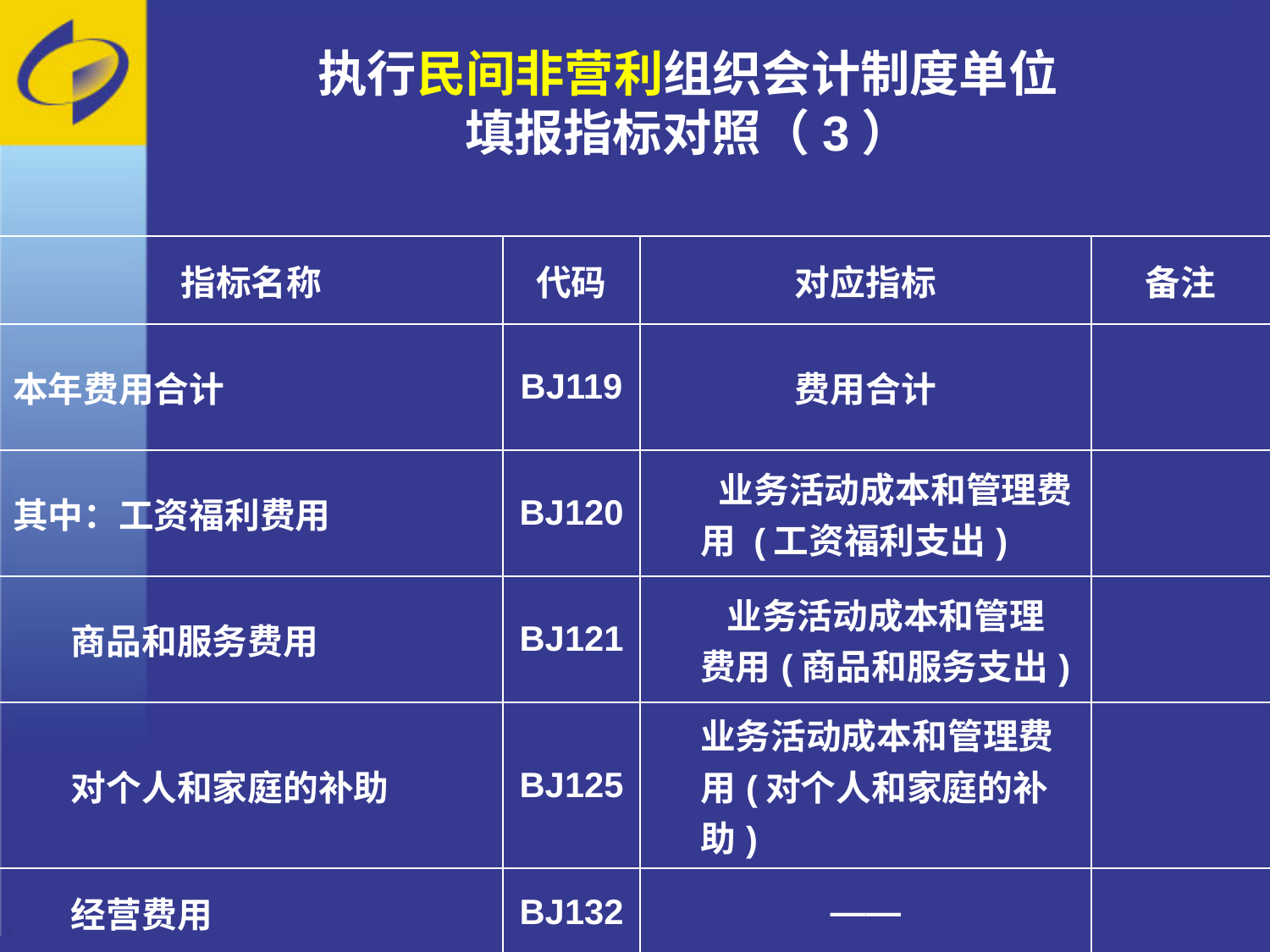

执行民间非营利组织会计制度单位
填报指标对照（3）
| 指标名称 | 代码 | 对应指标 | 备注 |
| --- | --- | --- | --- |
| 本年费用合计 | BJ119 | 费用合计 |  |
| 其中：工资福利费用 | BJ120 | 业务活动成本和管理费用 (工资福利支出) |  |
| 商品和服务费用 | BJ121 | 业务活动成本和管理费用(商品和服务支出) |  |
| 对个人和家庭的补助 | BJ125 | 业务活动成本和管理费用(对个人和家庭的补助) |  |
| 经营费用 | BJ132 | —— |  |